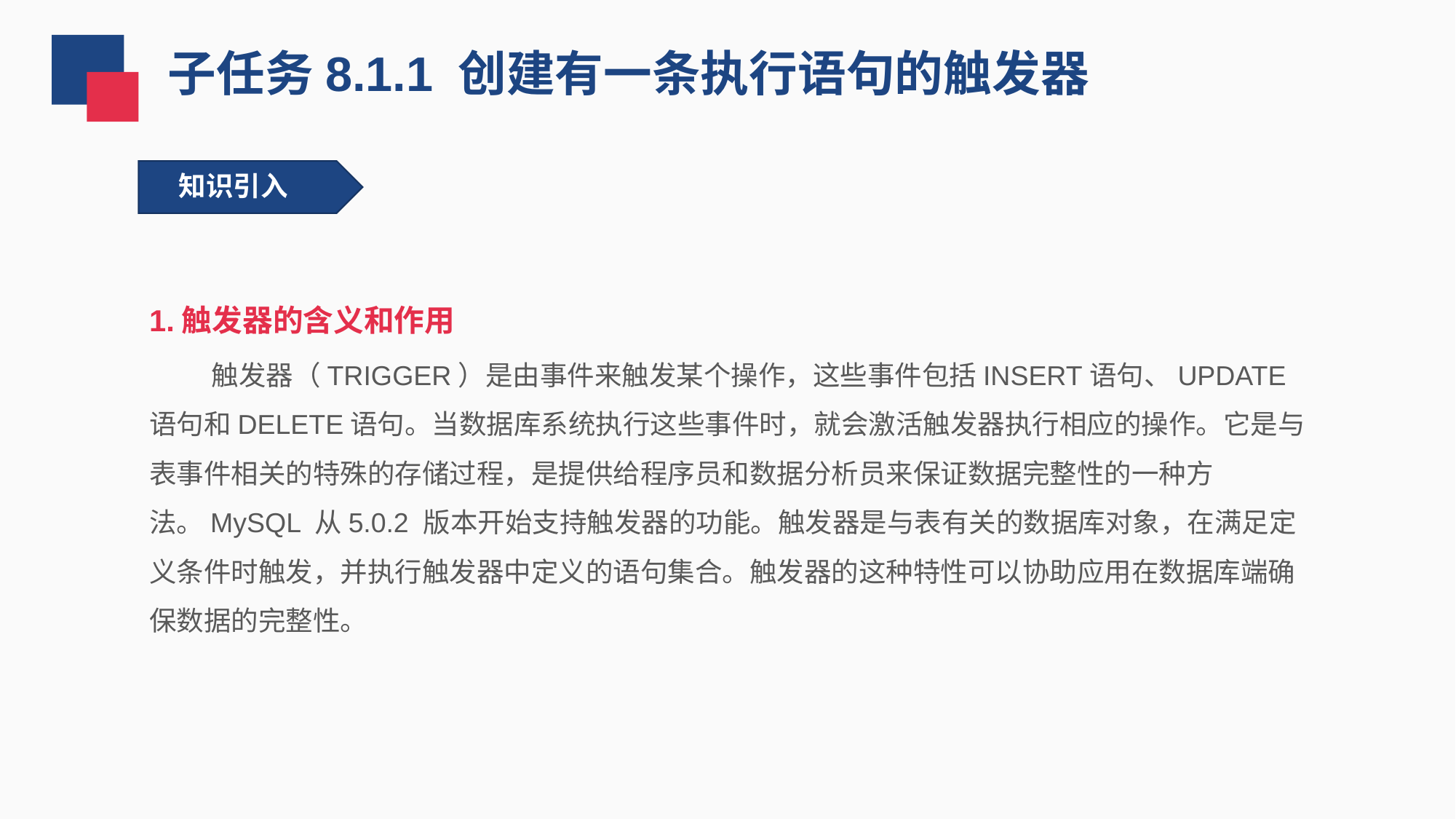

子任务8.1.1 创建有一条执行语句的触发器

知识引入
1.触发器的含义和作用
         触发器（TRIGGER）是由事件来触发某个操作，这些事件包括INSERT语句、UPDATE语句和DELETE语句。当数据库系统执行这些事件时，就会激活触发器执行相应的操作。它是与表事件相关的特殊的存储过程，是提供给程序员和数据分析员来保证数据完整性的一种方法。MySQL 从5.0.2 版本开始支持触发器的功能。触发器是与表有关的数据库对象，在满足定义条件时触发，并执行触发器中定义的语句集合。触发器的这种特性可以协助应用在数据库端确保数据的完整性。